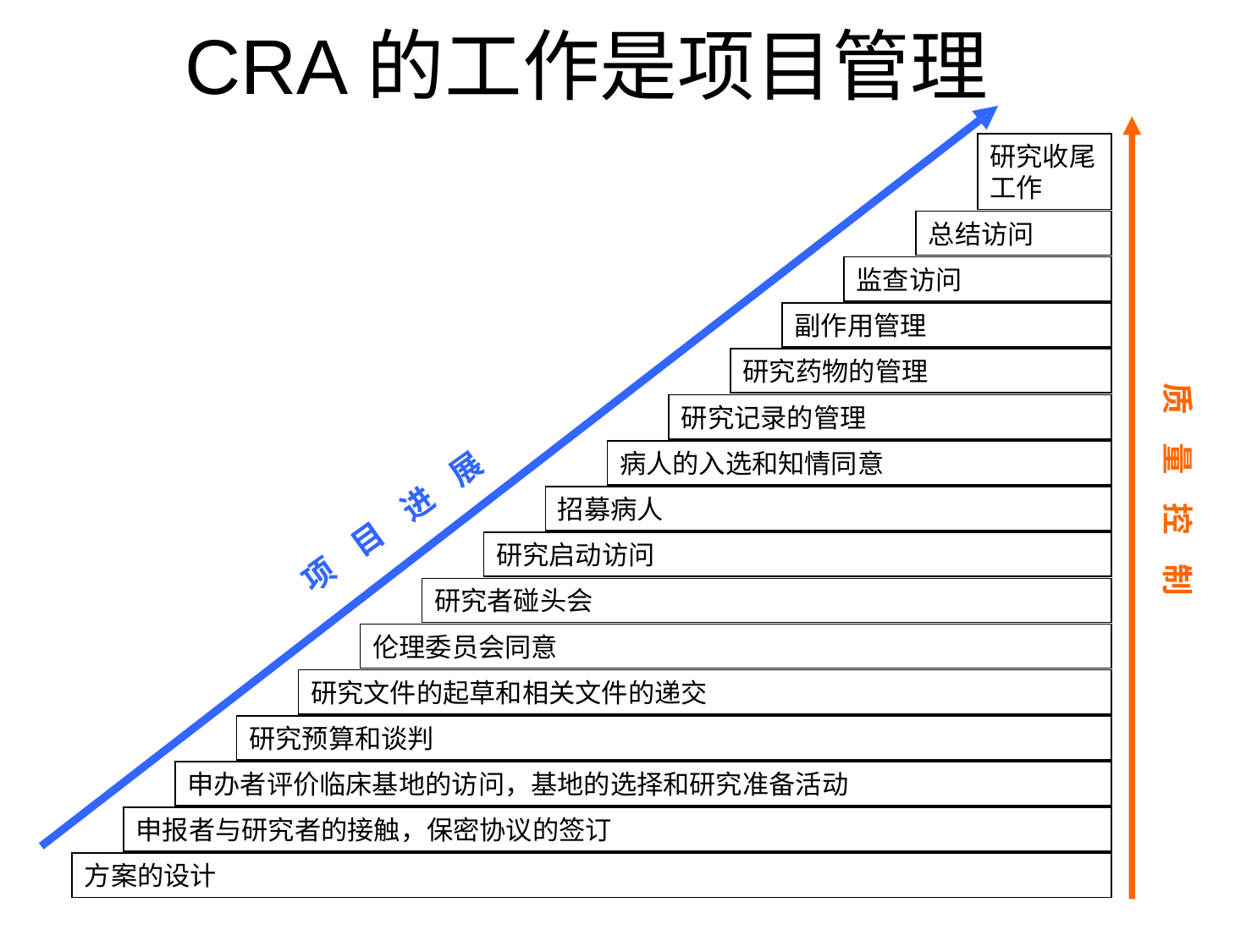

# CRA的工作是项目管理

研究收尾工作
总结访问
监查访问
副作用管理
研究药物的管理
质    量    控    制
研究记录的管理
病人的入选和知情同意
项    目    进    展
招募病人
研究启动访问
研究者碰头会
伦理委员会同意
研究文件的起草和相关文件的递交
研究预算和谈判
申办者评价临床基地的访问，基地的选择和研究准备活动
申报者与研究者的接触，保密协议的签订
方案的设计